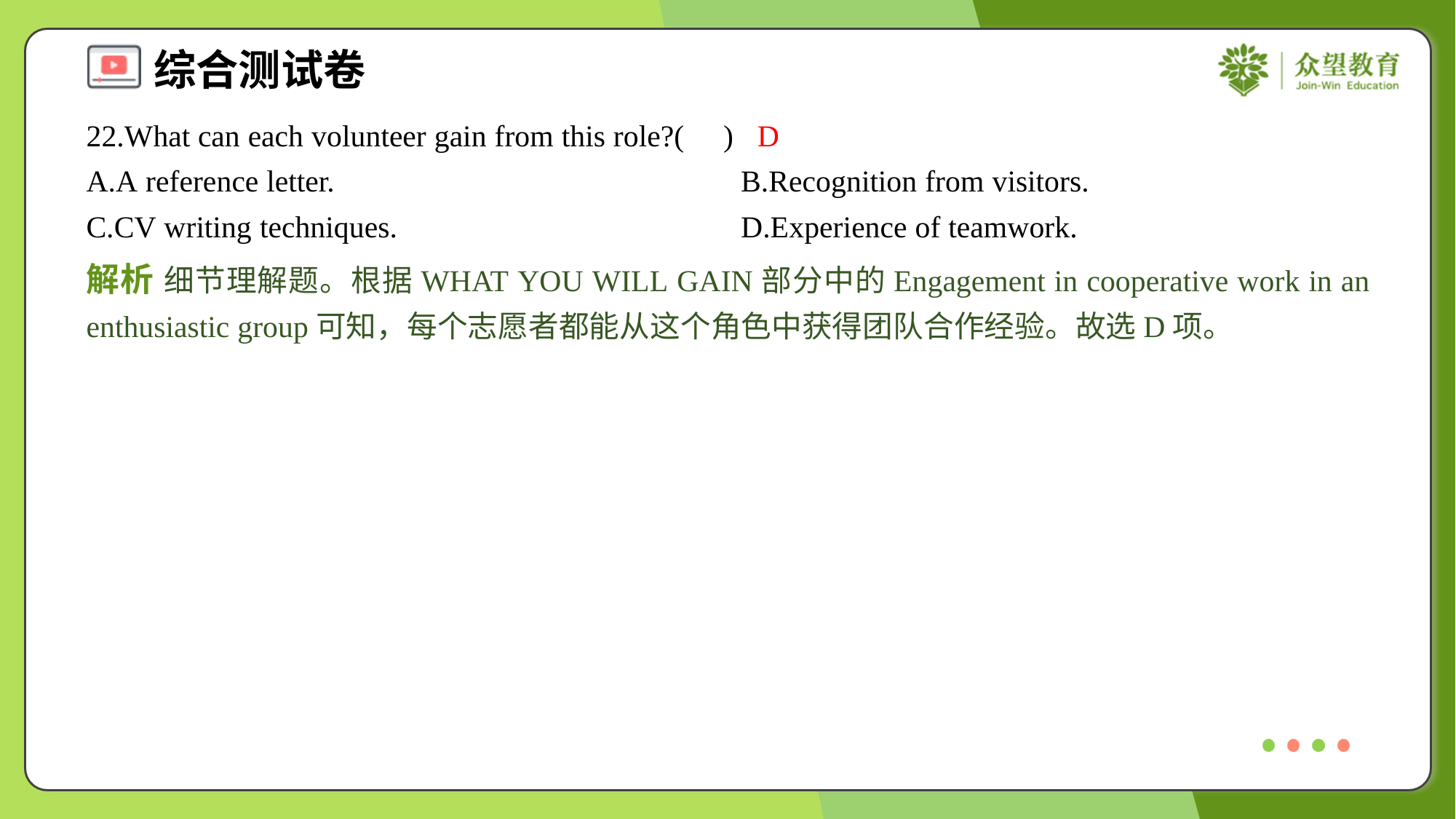

22.What can each volunteer gain from this role?(     )
D
A.A reference letter.	B.Recognition from visitors.
C.CV writing techniques.	D.Experience of teamwork.
解析 细节理解题。根据WHAT YOU WILL GAIN部分中的Engagement in cooperative work in an enthusiastic group可知，每个志愿者都能从这个角色中获得团队合作经验。故选D项。